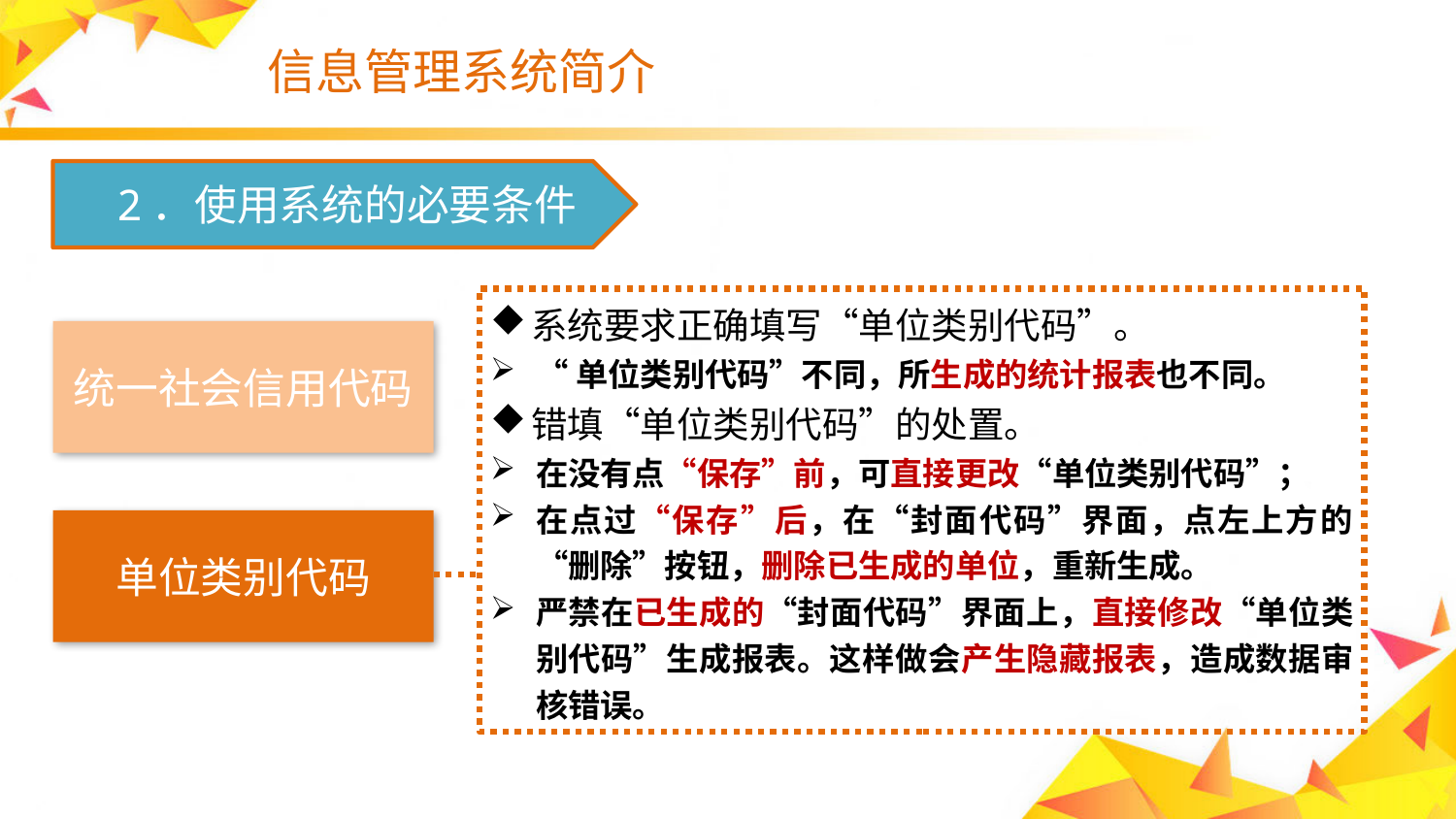

# 信息管理系统简介
　2．使用系统的必要条件
系统要求正确填写“单位类别代码”。
“单位类别代码”不同，所生成的统计报表也不同。
错填“单位类别代码”的处置。
在没有点“保存”前，可直接更改“单位类别代码”；
在点过“保存”后，在“封面代码”界面，点左上方的“删除”按钮，删除已生成的单位，重新生成。
严禁在已生成的“封面代码”界面上，直接修改“单位类别代码”生成报表。这样做会产生隐藏报表，造成数据审核错误。
统一社会信用代码
单位类别代码